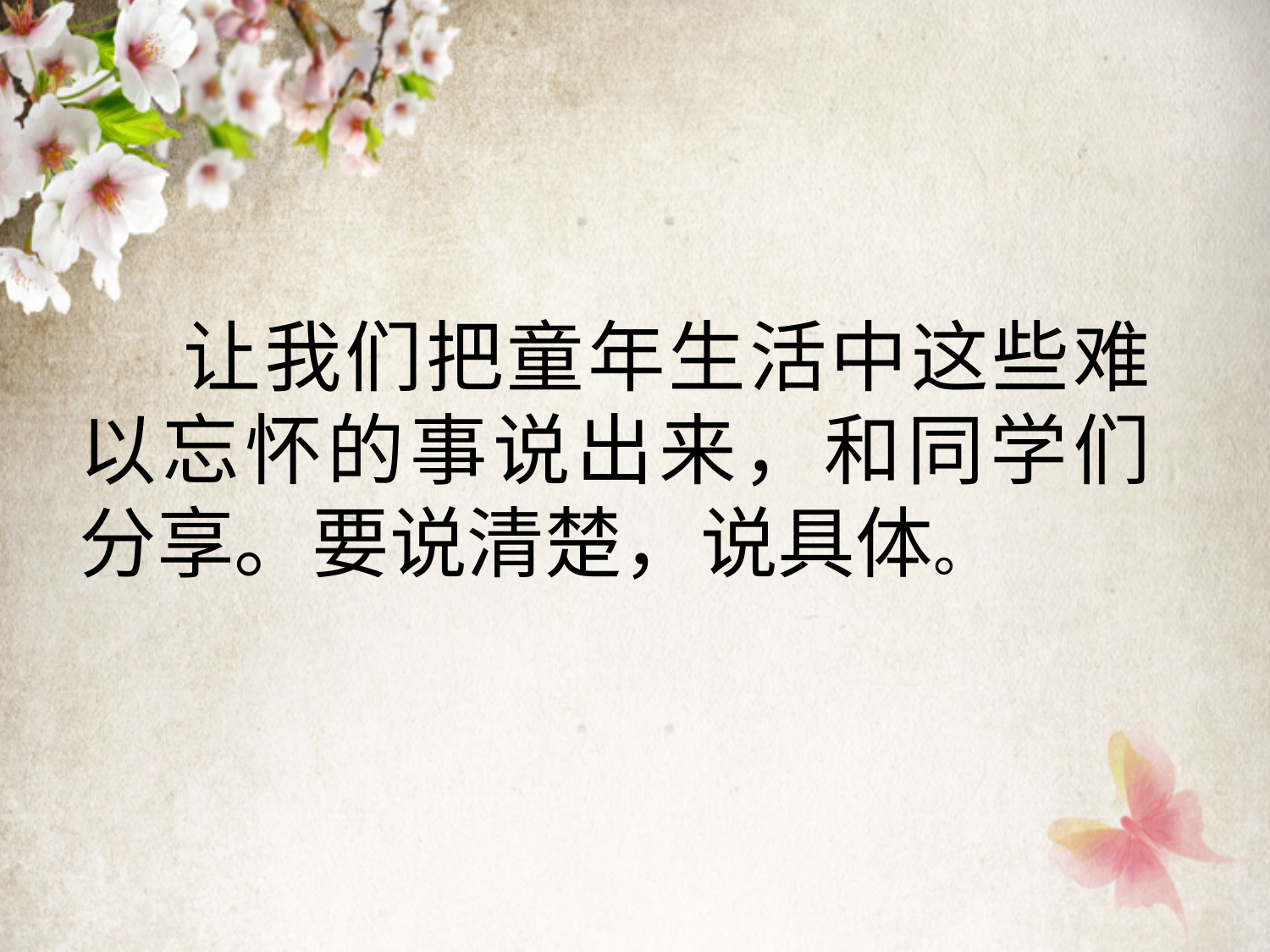

让我们把童年生活中这些难以忘怀的事说出来，和同学们分享。要说清楚，说具体。